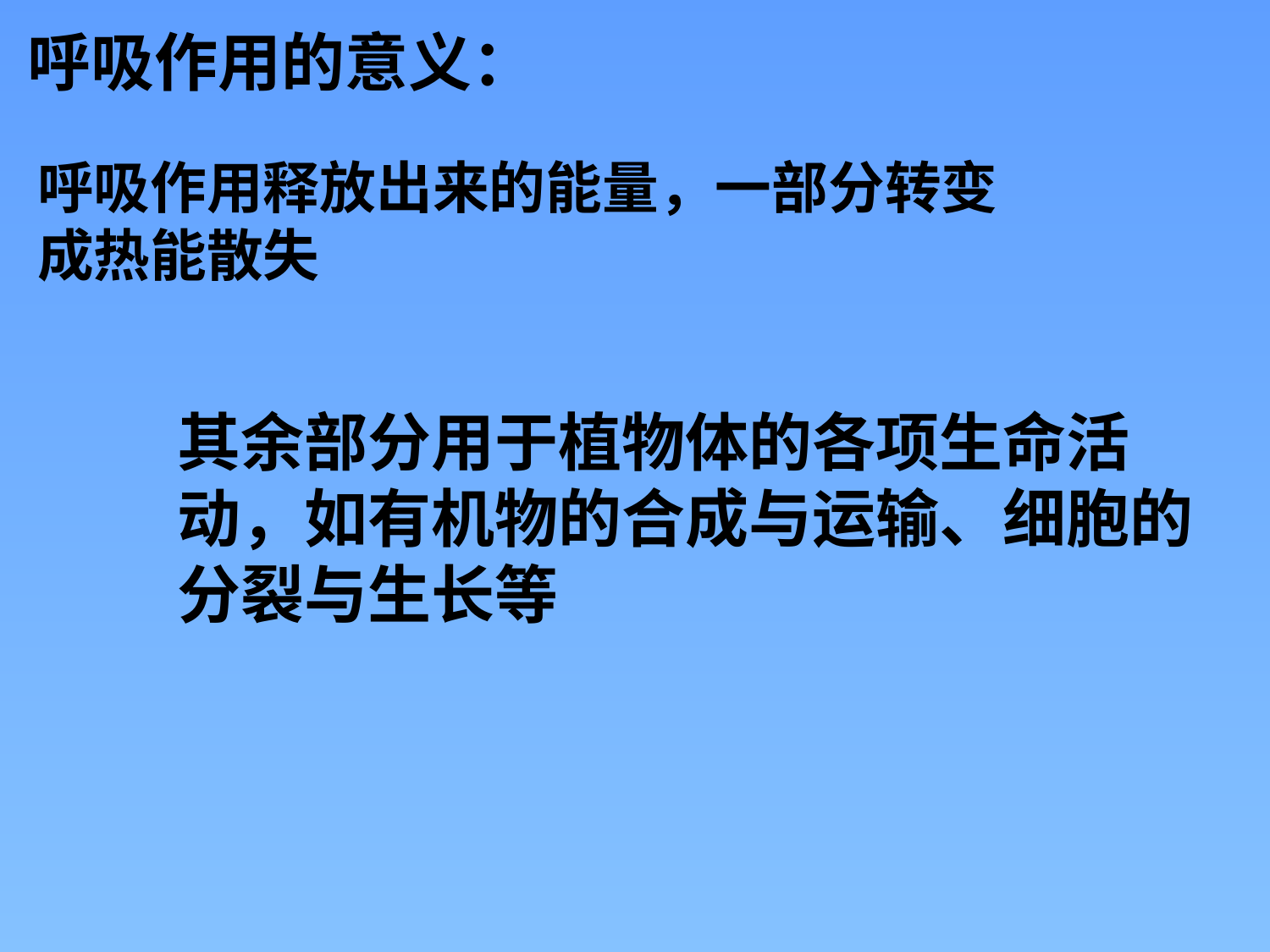

呼吸作用的意义：
呼吸作用释放出来的能量，一部分转变成热能散失
其余部分用于植物体的各项生命活动，如有机物的合成与运输、细胞的分裂与生长等